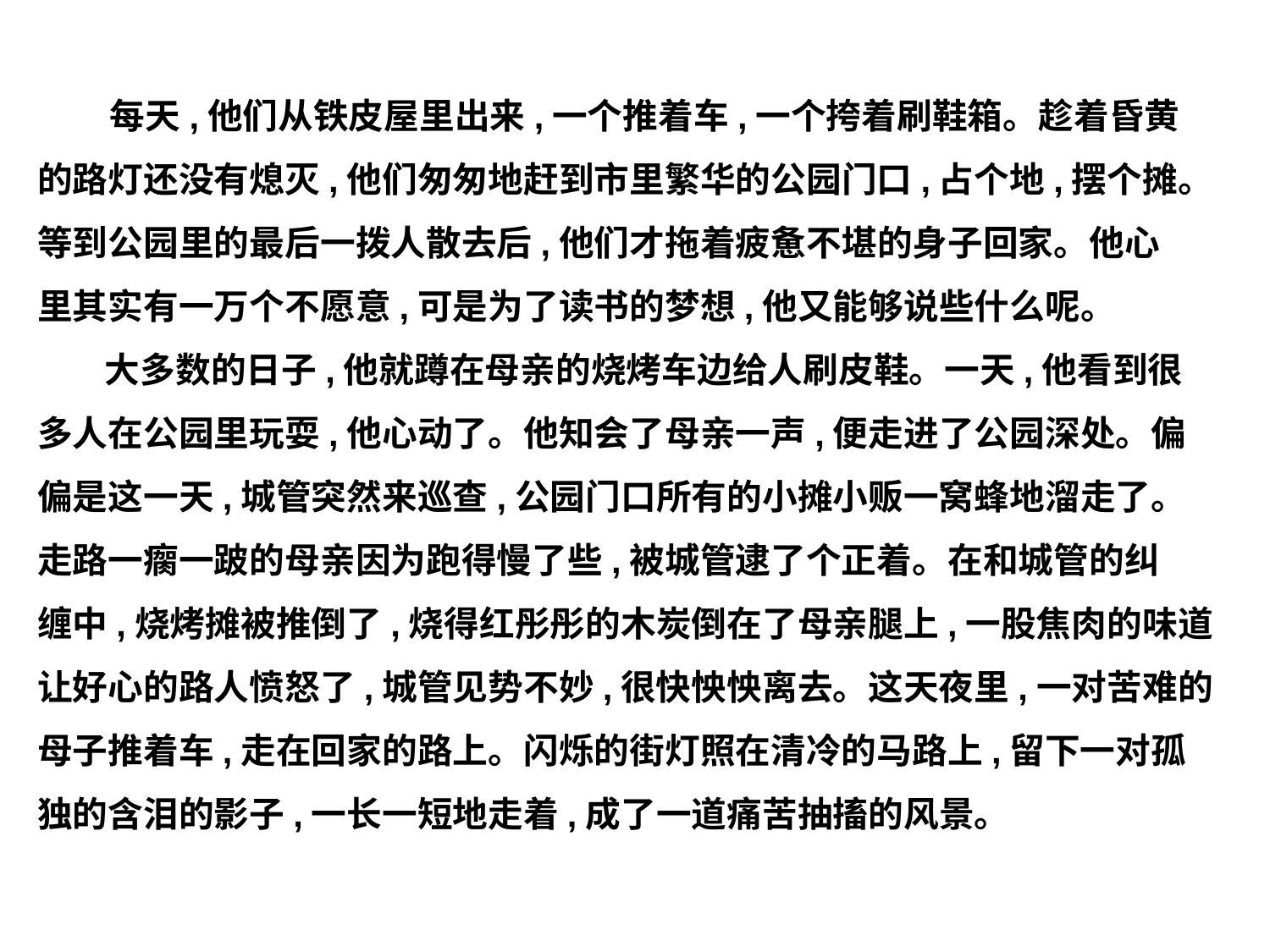

每天,他们从铁皮屋里出来,一个推着车,一个挎着刷鞋箱。趁着昏黄
的路灯还没有熄灭,他们匆匆地赶到市里繁华的公园门口,占个地,摆个摊。
等到公园里的最后一拨人散去后,他们才拖着疲惫不堪的身子回家。他心
里其实有一万个不愿意,可是为了读书的梦想,他又能够说些什么呢。
　    大多数的日子,他就蹲在母亲的烧烤车边给人刷皮鞋。一天,他看到很
多人在公园里玩耍,他心动了。他知会了母亲一声,便走进了公园深处。偏
偏是这一天,城管突然来巡查,公园门口所有的小摊小贩一窝蜂地溜走了。
走路一瘸一跛的母亲因为跑得慢了些,被城管逮了个正着。在和城管的纠
缠中,烧烤摊被推倒了,烧得红彤彤的木炭倒在了母亲腿上,一股焦肉的味道
让好心的路人愤怒了,城管见势不妙,很快怏怏离去。这天夜里,一对苦难的
母子推着车,走在回家的路上。闪烁的街灯照在清冷的马路上,留下一对孤
独的含泪的影子,一长一短地走着,成了一道痛苦抽搐的风景。